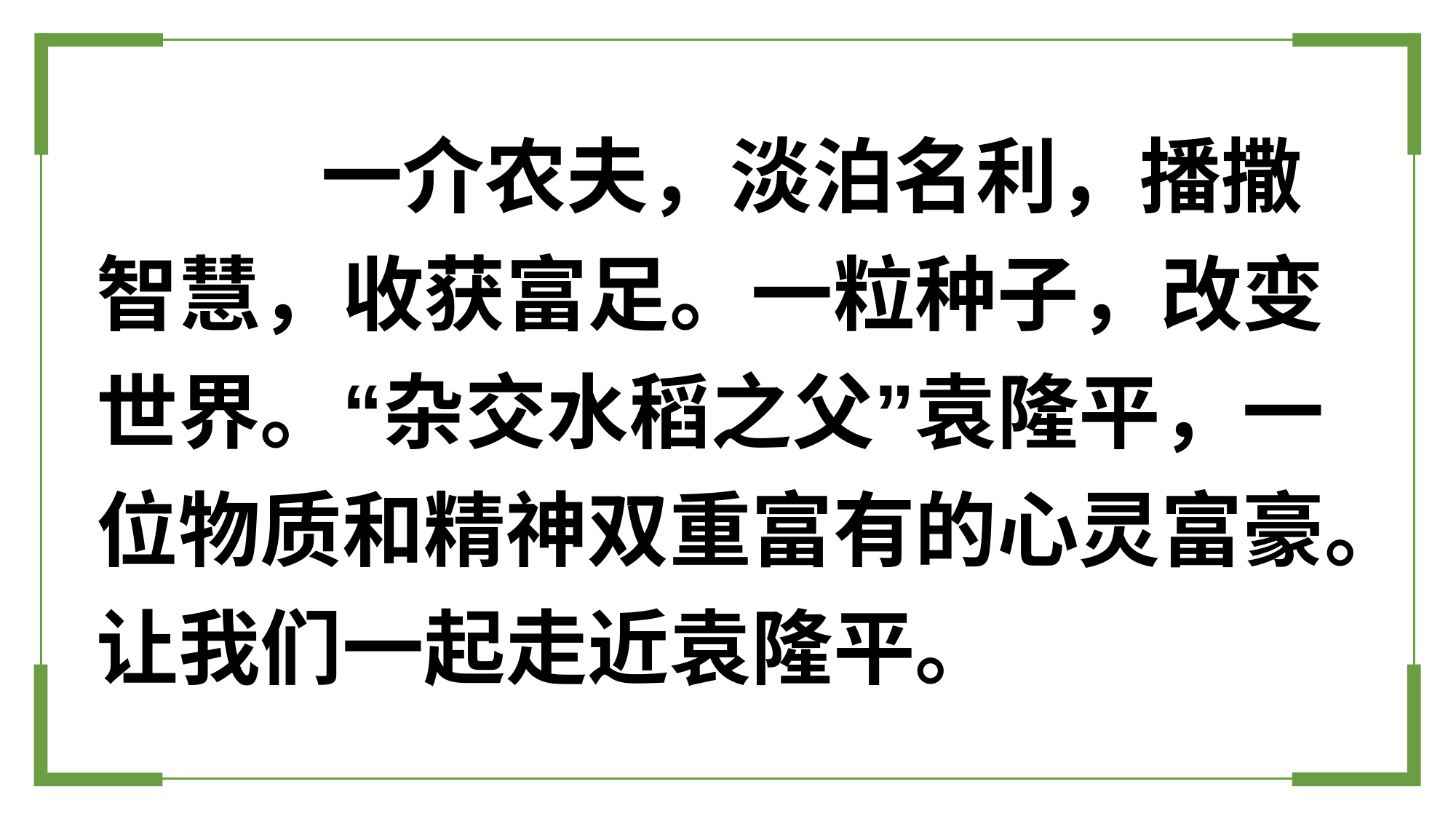

一介农夫，淡泊名利，播撒智慧，收获富足。一粒种子，改变世界。“杂交水稻之父”袁隆平，一位物质和精神双重富有的心灵富豪。让我们一起走近袁隆平。